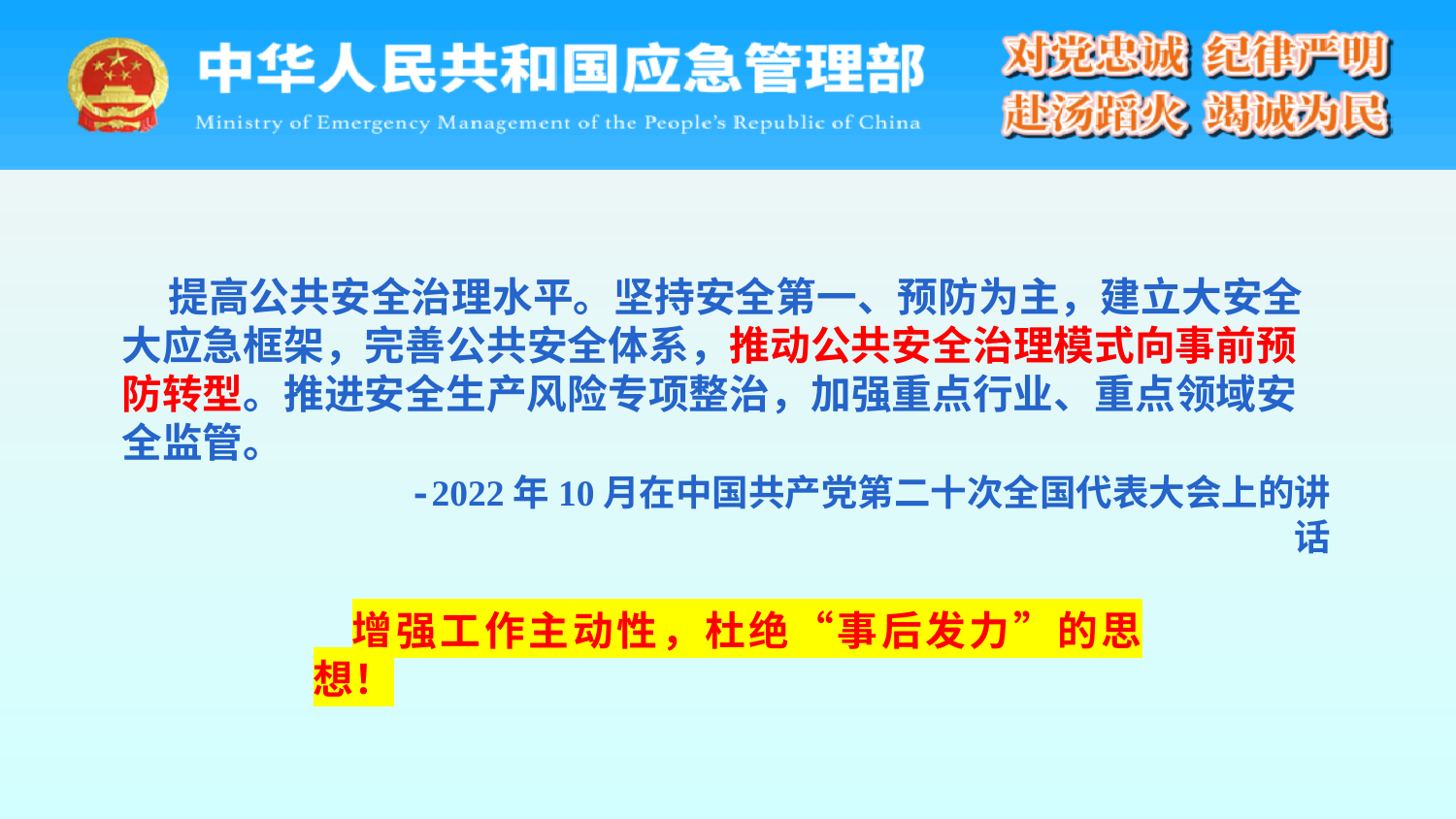

提高公共安全治理水平。坚持安全第一、预防为主，建立大安全大应急框架，完善公共安全体系，推动公共安全治理模式向事前预防转型。推进安全生产风险专项整治，加强重点行业、重点领域安全监管。
                         -2022年10月在中国共产党第二十次全国代表大会上的讲话

  增强工作主动性，杜绝“事后发力”的思想！

5